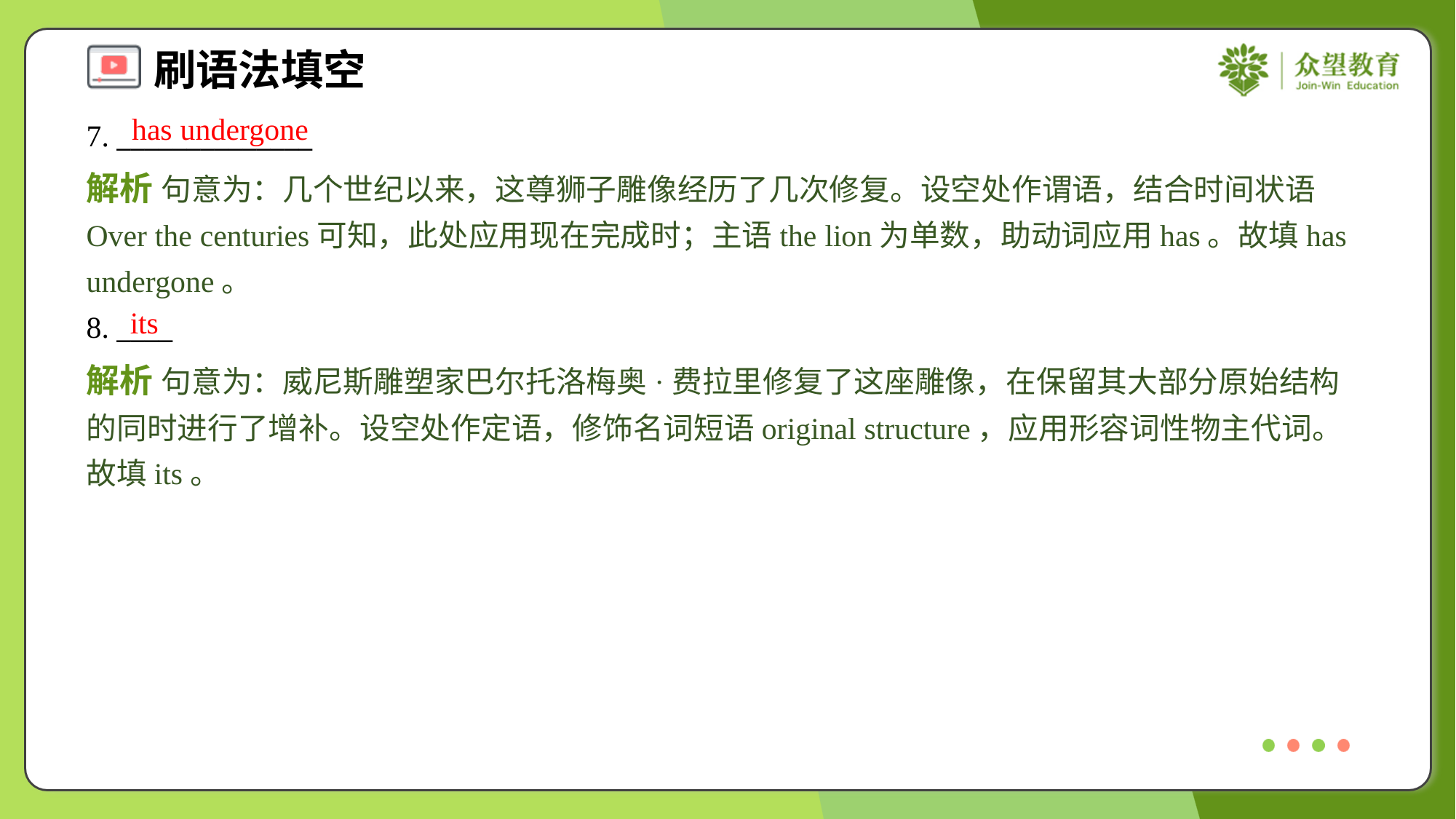

has undergone
7. ______________
解析 句意为：几个世纪以来，这尊狮子雕像经历了几次修复。设空处作谓语，结合时间状语Over the centuries可知，此处应用现在完成时；主语the lion为单数，助动词应用has。故填has undergone。
its
8. ____
解析 句意为：威尼斯雕塑家巴尔托洛梅奥·费拉里修复了这座雕像，在保留其大部分原始结构的同时进行了增补。设空处作定语，修饰名词短语original structure，应用形容词性物主代词。故填its。